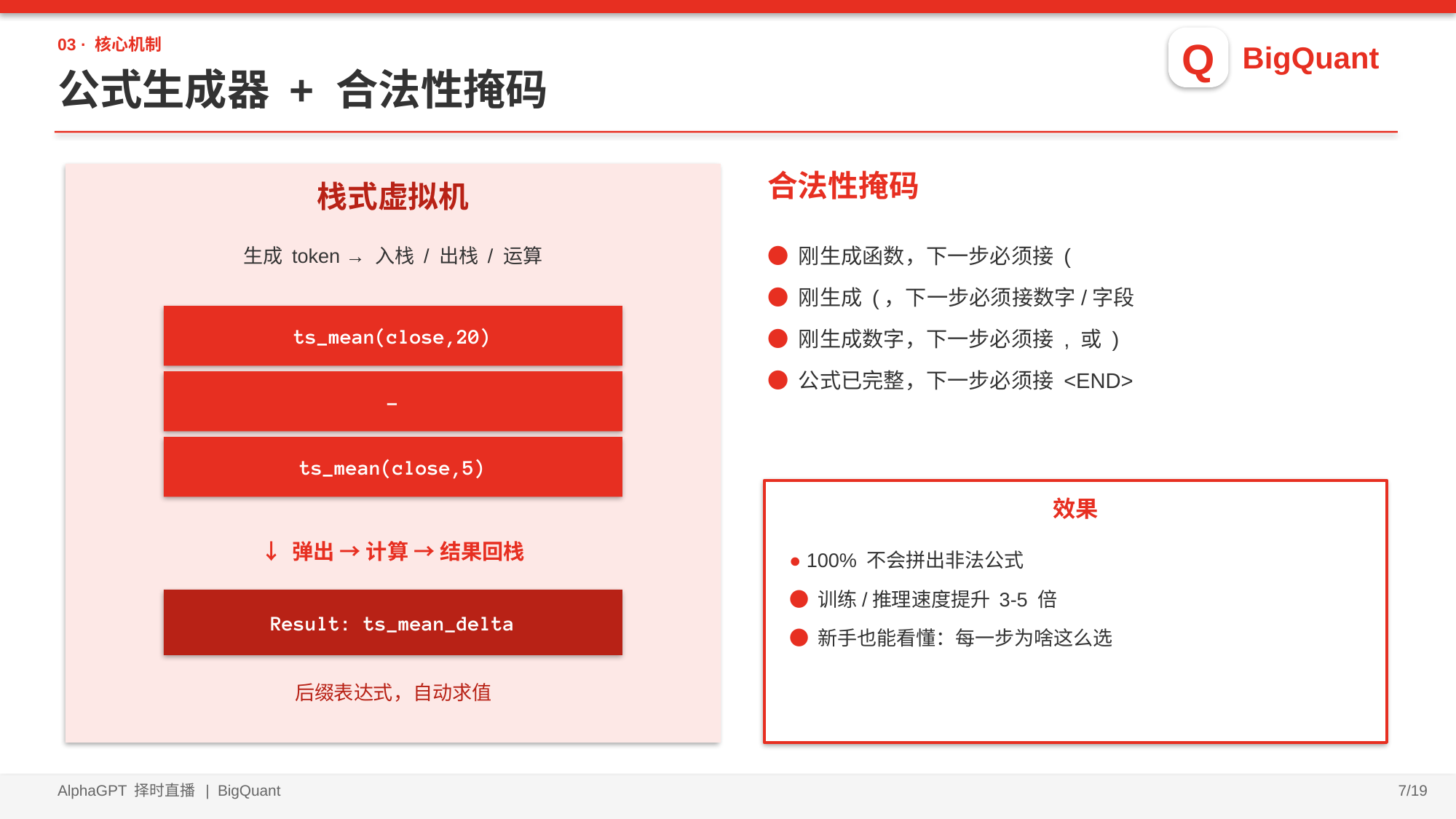

Q
BigQuant
03 · 核心机制
公式生成器 + 合法性掩码

合法性掩码
栈式虚拟机
● 刚生成函数，下一步必须接 (
● 刚生成 (，下一步必须接数字/字段
● 刚生成数字，下一步必须接 , 或 )
● 公式已完整，下一步必须接 <END>
生成 token → 入栈 / 出栈 / 运算

ts_mean(close,20)

−

ts_mean(close,5)

效果
↓ 弹出 → 计算 → 结果回栈
● 100% 不会拼出非法公式
● 训练/推理速度提升 3-5 倍
● 新手也能看懂：每一步为啥这么选

Result: ts_mean_delta
后缀表达式，自动求值

AlphaGPT 择时直播  |  BigQuant
7/19